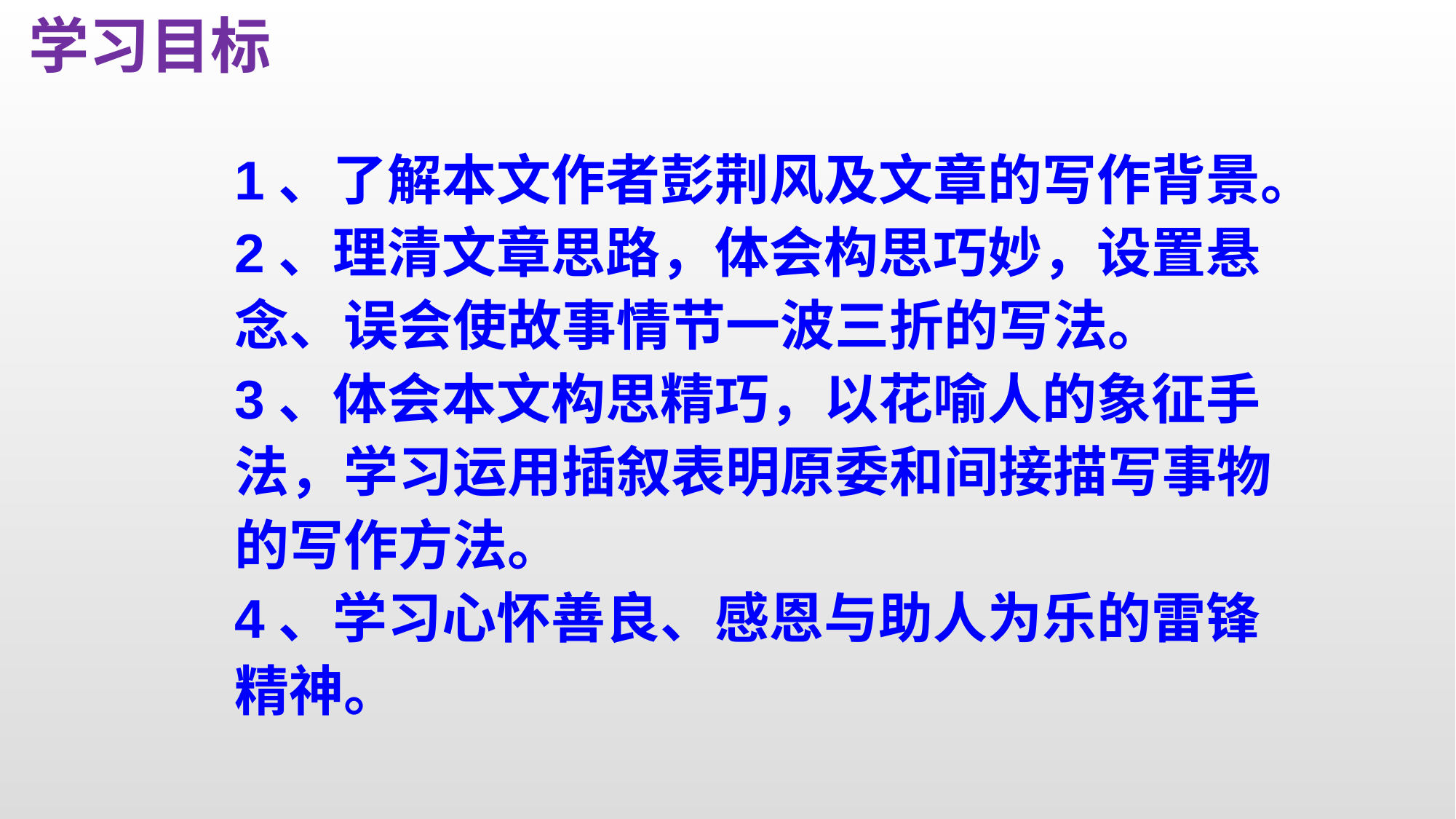

学习目标
1、了解本文作者彭荆风及文章的写作背景。
2、理清文章思路，体会构思巧妙，设置悬
念、误会使故事情节一波三折的写法。
3、体会本文构思精巧，以花喻人的象征手法，学习运用插叙表明原委和间接描写事物的写作方法。
4、学习心怀善良、感恩与助人为乐的雷锋精神。